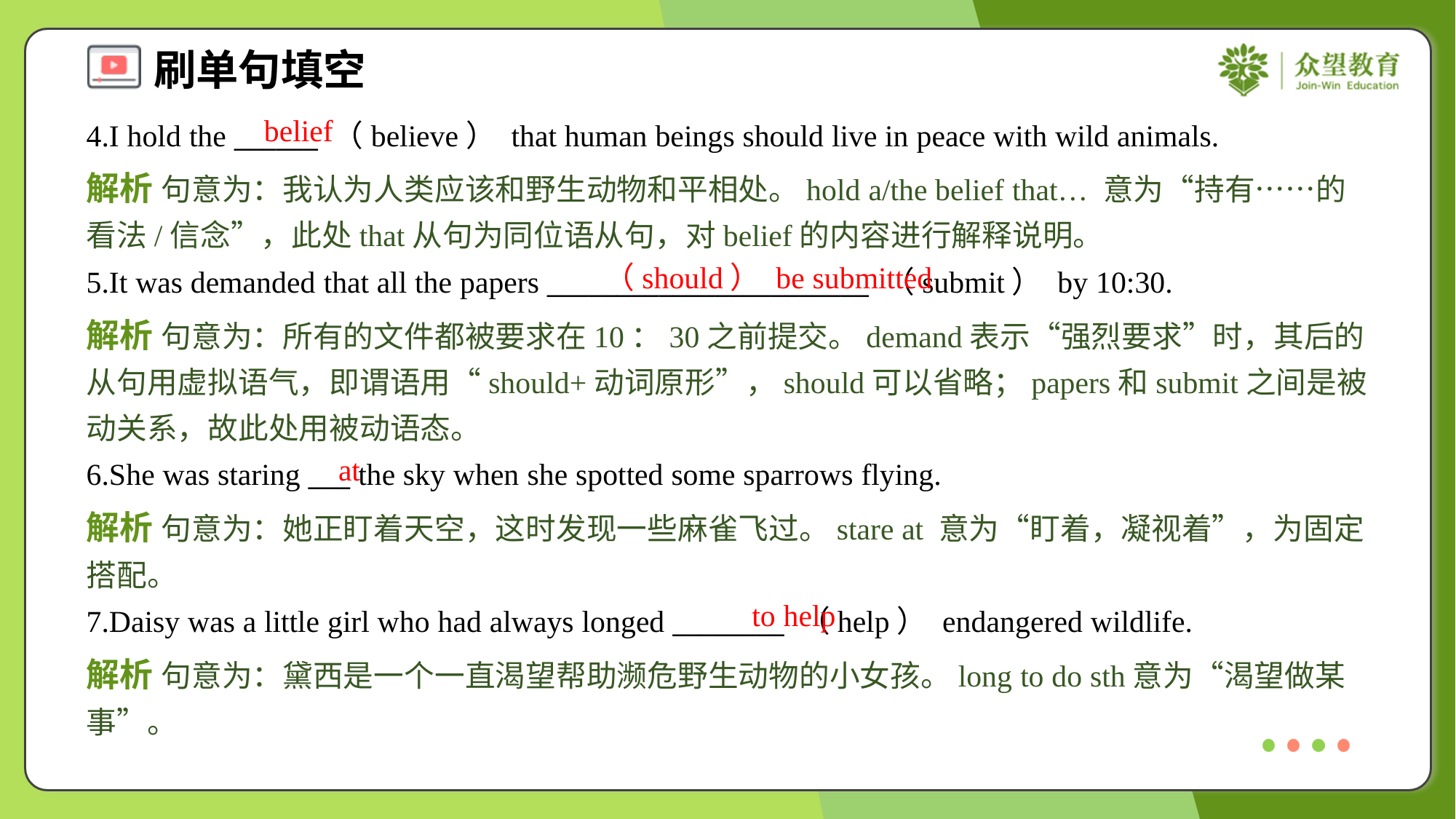

belief
4.I hold the ______ （believe） that human beings should live in peace with wild animals.
解析 句意为：我认为人类应该和野生动物和平相处。hold a/the belief that… 意为“持有……的看法/信念”，此处that从句为同位语从句，对belief的内容进行解释说明。
（should） be submitted
5.It was demanded that all the papers _______________________ （submit） by 10:30.
解析 句意为：所有的文件都被要求在10：30之前提交。demand表示“强烈要求”时，其后的从句用虚拟语气，即谓语用“should+动词原形”，should可以省略；papers和submit之间是被动关系，故此处用被动语态。
at
6.She was staring ___ the sky when she spotted some sparrows flying.
解析 句意为：她正盯着天空，这时发现一些麻雀飞过。stare at 意为“盯着，凝视着”，为固定搭配。
to help
7.Daisy was a little girl who had always longed ________ （help） endangered wildlife.
解析 句意为：黛西是一个一直渴望帮助濒危野生动物的小女孩。long to do sth意为“渴望做某事”。